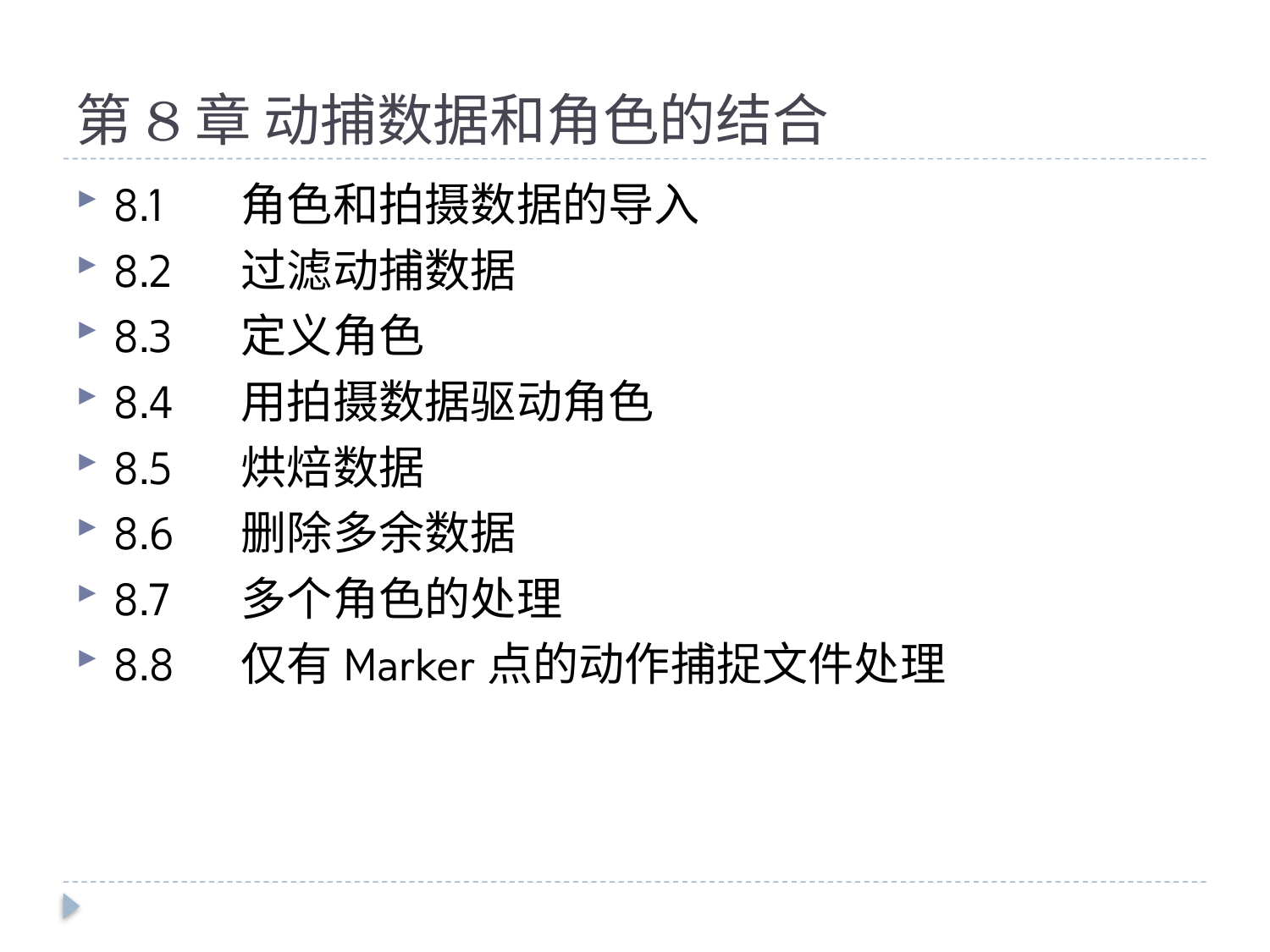

# 第8章 动捕数据和角色的结合
8.1	角色和拍摄数据的导入
8.2	过滤动捕数据
8.3	定义角色
8.4	用拍摄数据驱动角色
8.5	烘焙数据
8.6	删除多余数据
8.7	多个角色的处理
8.8	仅有Marker点的动作捕捉文件处理